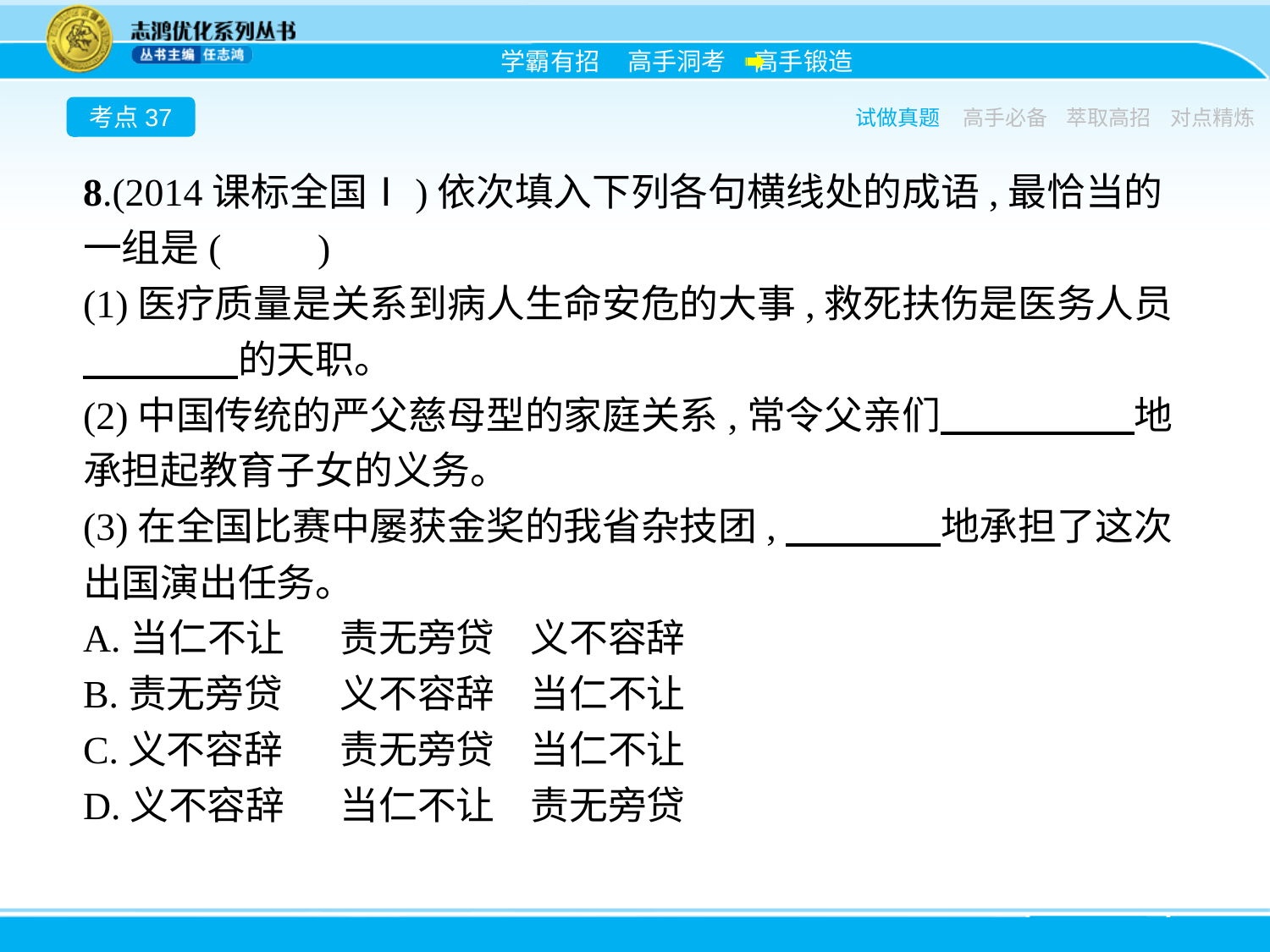

考点37
试做真题
高手必备
萃取高招
对点精炼
8.(2014课标全国Ⅰ)依次填入下列各句横线处的成语,最恰当的一组是(　　)
(1)医疗质量是关系到病人生命安危的大事,救死扶伤是医务人员　　　　的天职。
(2)中国传统的严父慈母型的家庭关系,常令父亲们　　　　　地承担起教育子女的义务。
(3)在全国比赛中屡获金奖的我省杂技团,　　　　地承担了这次出国演出任务。
A.当仁不让　	责无旁贷	义不容辞
B.责无旁贷	义不容辞	当仁不让
C.义不容辞	责无旁贷	当仁不让
D.义不容辞	当仁不让	责无旁贷